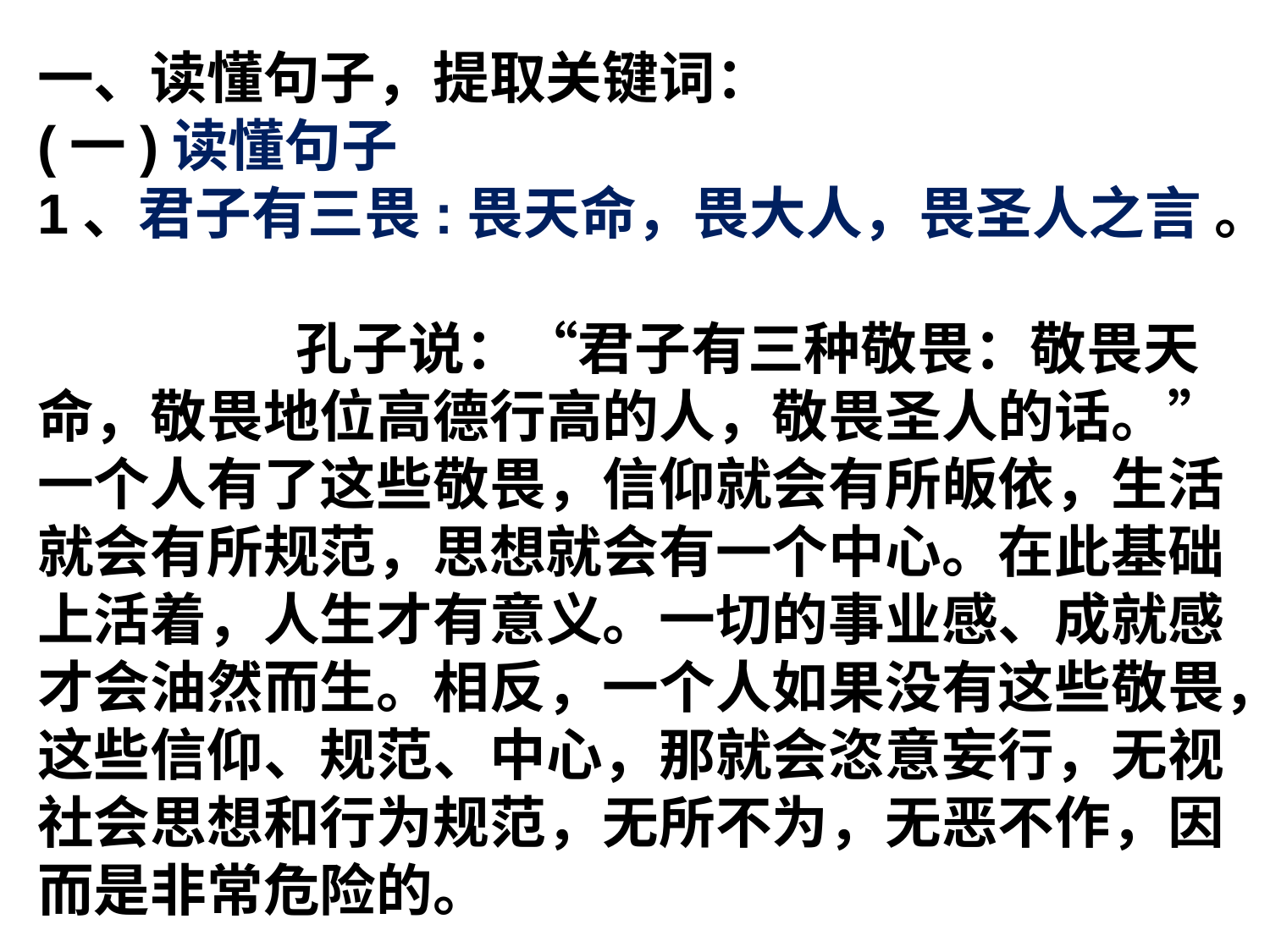

一、读懂句子，提取关键词：
(一)读懂句子
1、君子有三畏:畏天命，畏大人，畏圣人之言 。                                                                                                                 孔子说：“君子有三种敬畏：敬畏天命，敬畏地位高德行高的人，敬畏圣人的话。”一个人有了这些敬畏，信仰就会有所皈依，生活就会有所规范，思想就会有一个中心。在此基础上活着，人生才有意义。一切的事业感、成就感才会油然而生。相反，一个人如果没有这些敬畏，这些信仰、规范、中心，那就会恣意妄行，无视社会思想和行为规范，无所不为，无恶不作，因而是非常危险的。